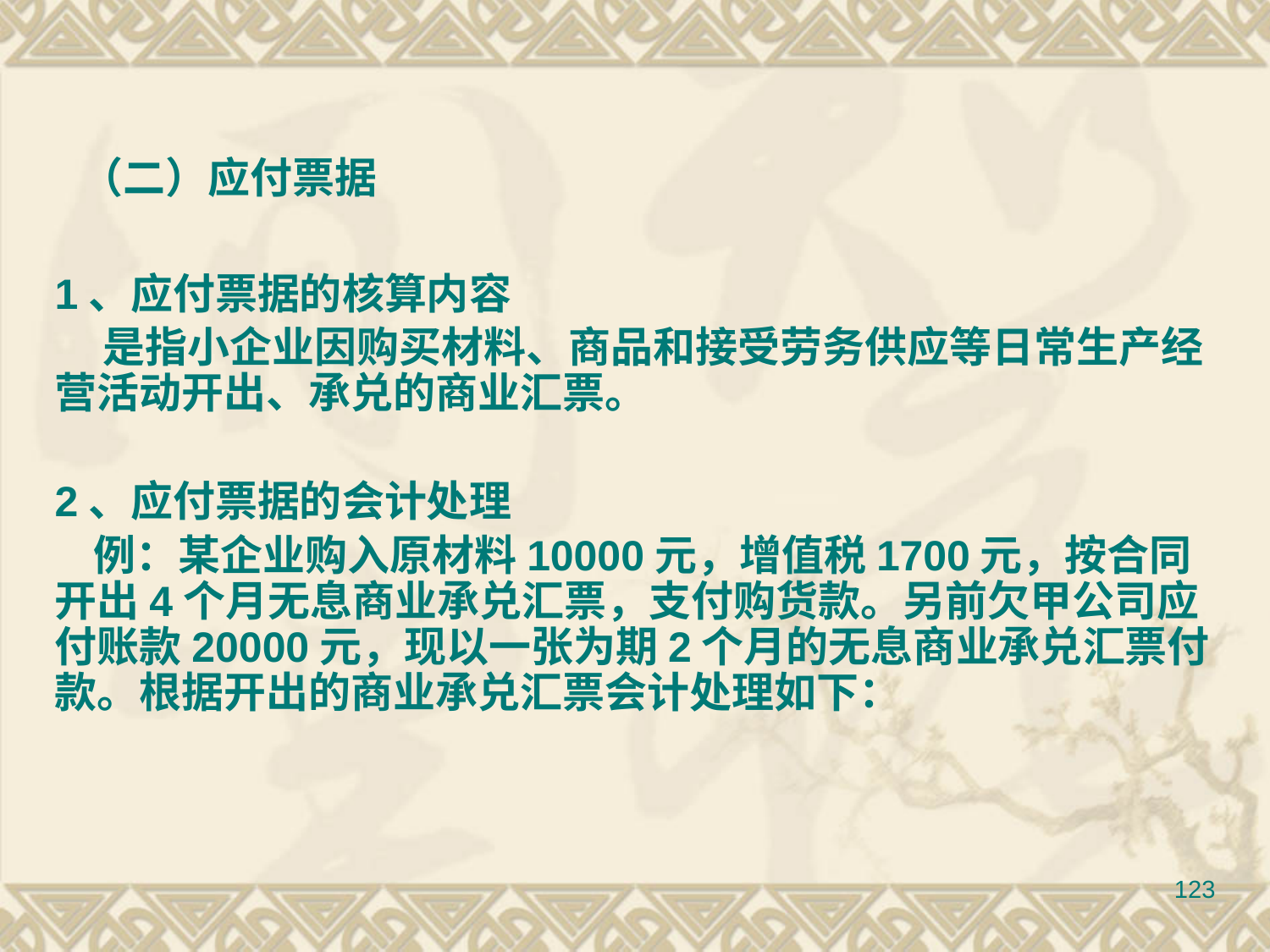

（二）应付票据

1、应付票据的核算内容
    是指小企业因购买材料、商品和接受劳务供应等日常生产经营活动开出、承兑的商业汇票。

2、应付票据的会计处理
   例：某企业购入原材料10000元，增值税1700元，按合同开出4个月无息商业承兑汇票，支付购货款。另前欠甲公司应付账款20000元，现以一张为期2个月的无息商业承兑汇票付款。根据开出的商业承兑汇票会计处理如下：

123